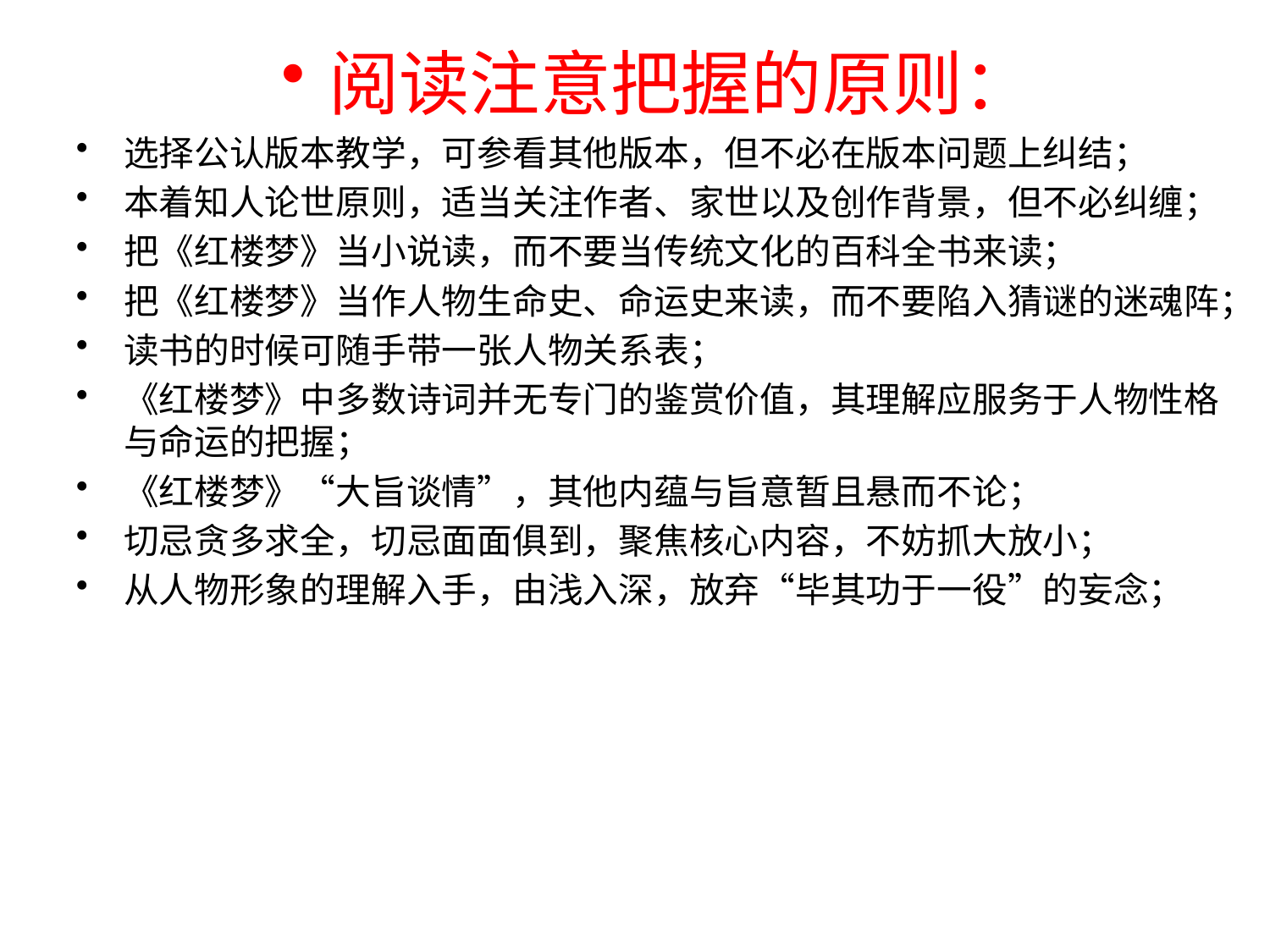

阅读注意把握的原则：
选择公认版本教学，可参看其他版本，但不必在版本问题上纠结；
本着知人论世原则，适当关注作者、家世以及创作背景，但不必纠缠；
把《红楼梦》当小说读，而不要当传统文化的百科全书来读；
把《红楼梦》当作人物生命史、命运史来读，而不要陷入猜谜的迷魂阵；
读书的时候可随手带一张人物关系表；
《红楼梦》中多数诗词并无专门的鉴赏价值，其理解应服务于人物性格与命运的把握；
《红楼梦》“大旨谈情”，其他内蕴与旨意暂且悬而不论；
切忌贪多求全，切忌面面俱到，聚焦核心内容，不妨抓大放小；
从人物形象的理解入手，由浅入深，放弃“毕其功于一役”的妄念；

#